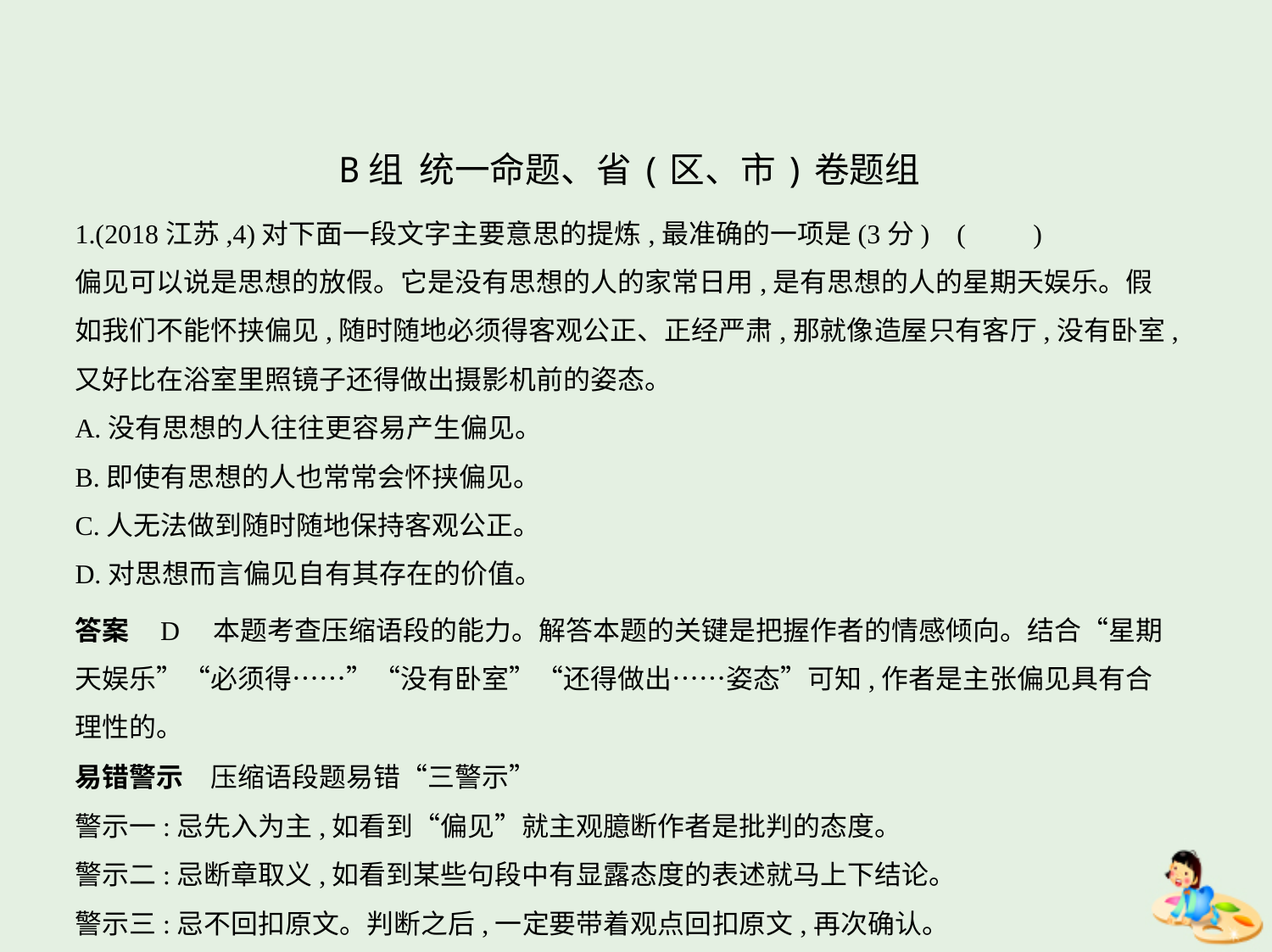

B组  统一命题、省(区、市)卷题组
1.(2018江苏,4)对下面一段文字主要意思的提炼,最准确的一项是(3分) (　　)
偏见可以说是思想的放假。它是没有思想的人的家常日用,是有思想的人的星期天娱乐。假
如我们不能怀挟偏见,随时随地必须得客观公正、正经严肃,那就像造屋只有客厅,没有卧室,
又好比在浴室里照镜子还得做出摄影机前的姿态。
A.没有思想的人往往更容易产生偏见。
B.即使有思想的人也常常会怀挟偏见。
C.人无法做到随时随地保持客观公正。
D.对思想而言偏见自有其存在的价值。
答案    D　本题考查压缩语段的能力。解答本题的关键是把握作者的情感倾向。结合“星期
天娱乐”“必须得……”“没有卧室”“还得做出……姿态”可知,作者是主张偏见具有合
理性的。
易错警示　压缩语段题易错“三警示”
警示一:忌先入为主,如看到“偏见”就主观臆断作者是批判的态度。
警示二:忌断章取义,如看到某些句段中有显露态度的表述就马上下结论。
警示三:忌不回扣原文。判断之后,一定要带着观点回扣原文,再次确认。